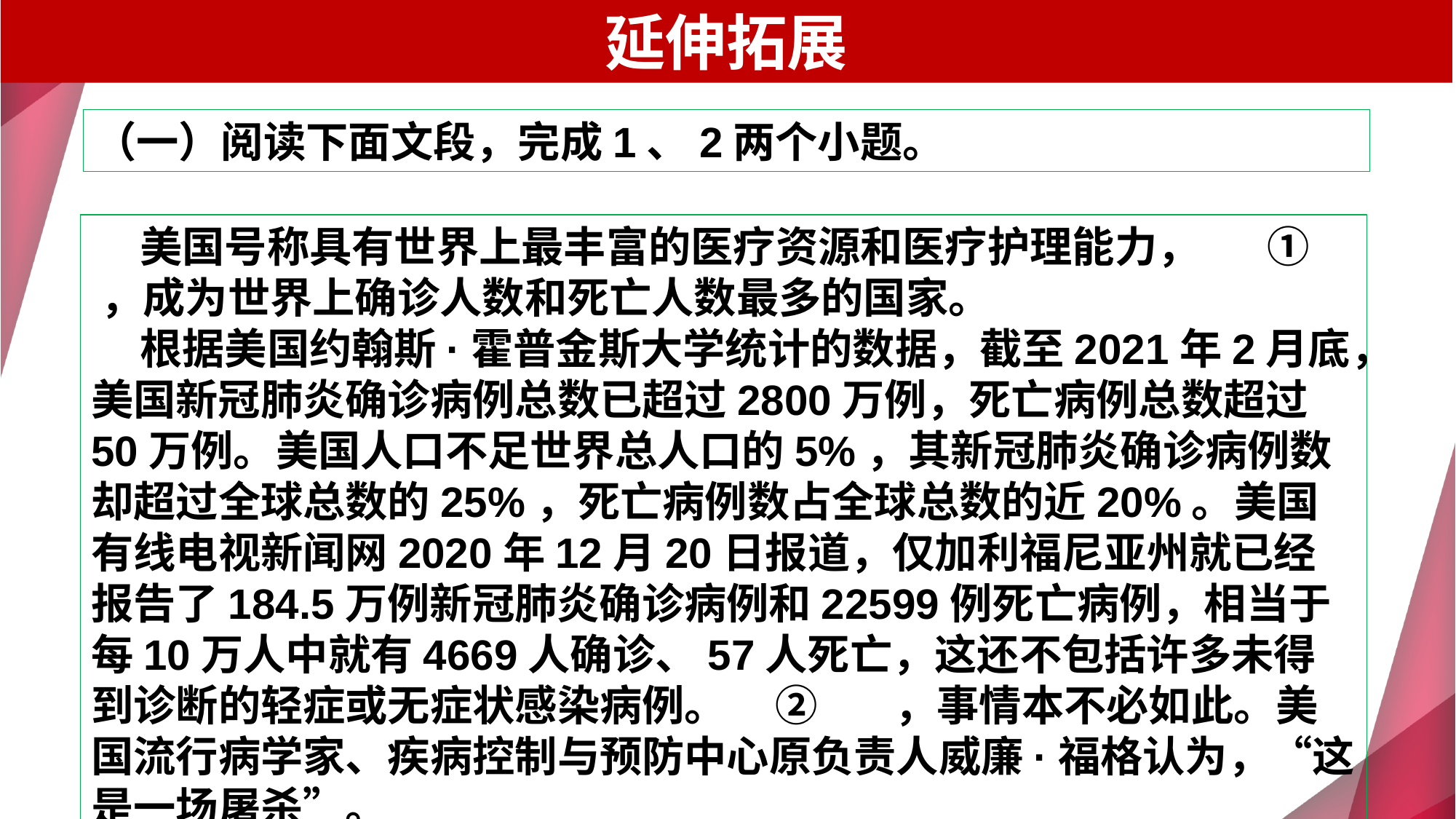

延伸拓展
（一）阅读下面文段，完成1、2两个小题。
    美国号称具有世界上最丰富的医疗资源和医疗护理能力，       ①      ，成为世界上确诊人数和死亡人数最多的国家。
    根据美国约翰斯·霍普金斯大学统计的数据，截至2021年2月底，美国新冠肺炎确诊病例总数已超过2800万例，死亡病例总数超过50万例。美国人口不足世界总人口的5%，其新冠肺炎确诊病例数却超过全球总数的25%，死亡病例数占全球总数的近20%。美国有线电视新闻网2020年12月20日报道，仅加利福尼亚州就已经报告了184.5万例新冠肺炎确诊病例和22599例死亡病例，相当于每10万人中就有4669人确诊、57人死亡，这还不包括许多未得到诊断的轻症或无症状感染病例。     ②        ，事情本不必如此。美国流行病学家、疾病控制与预防中心原负责人威廉·福格认为，“这是一场屠杀”。
e7d195523061f1c0f55f9af68525816972d868573ada39bc763F3977967589A5F92C178830C92595A6CE4D0132F8C206B2B04C416AAA86B7FD80AB023F78DAEB544E2F013E11B2B95AD21703D1C90034A379EC9026EFAAF5D8D3F6EDD7215B015B463D656B0929A814A5414683A393A7CC9BB506C975E20AD17C211CA623623BC48209FD1E344B18C2900D8641C9B362